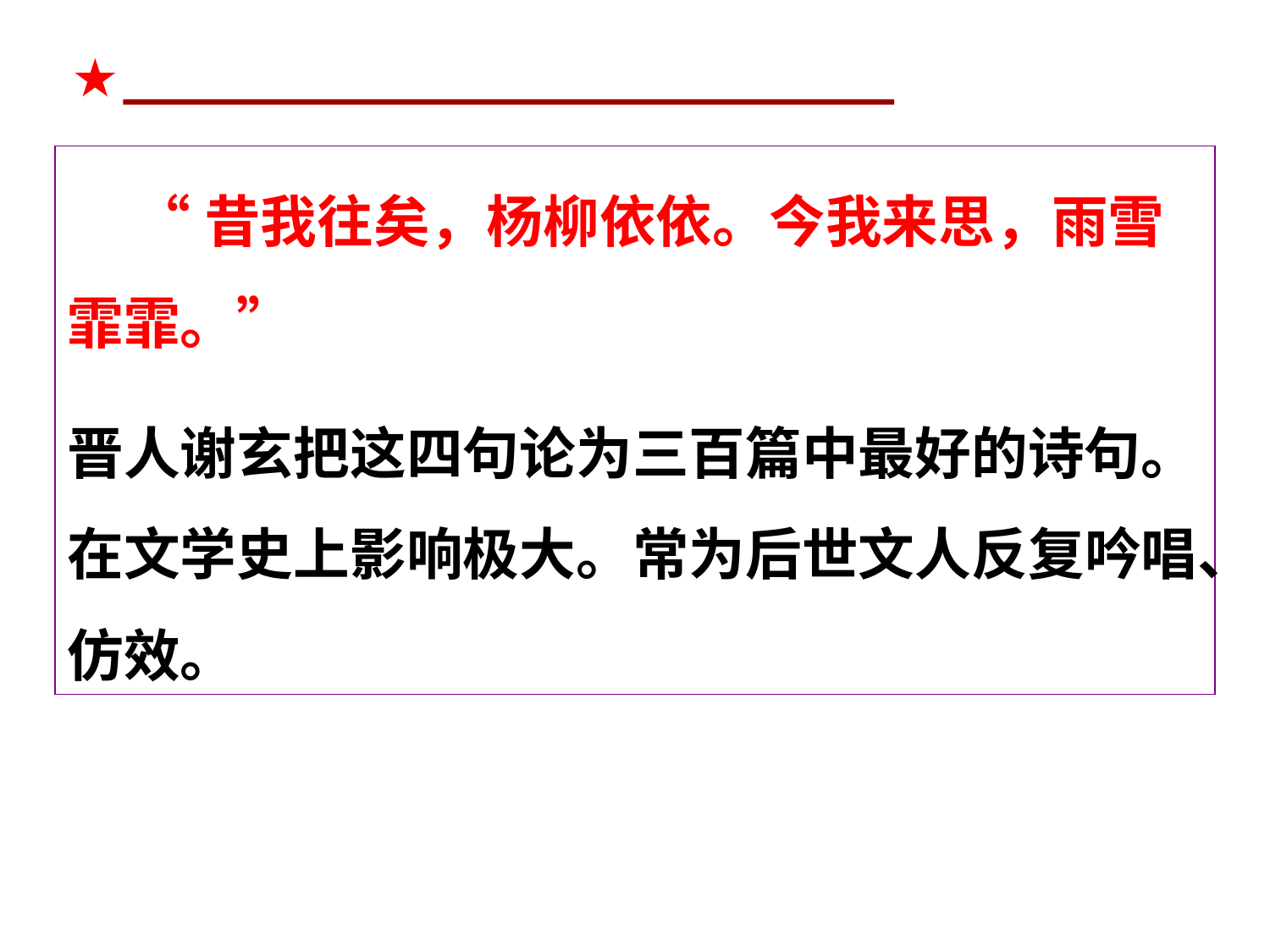

“昔我往矣，杨柳依依。今我来思，雨雪霏霏。”
晋人谢玄把这四句论为三百篇中最好的诗句。在文学史上影响极大。常为后世文人反复吟唱、仿效。